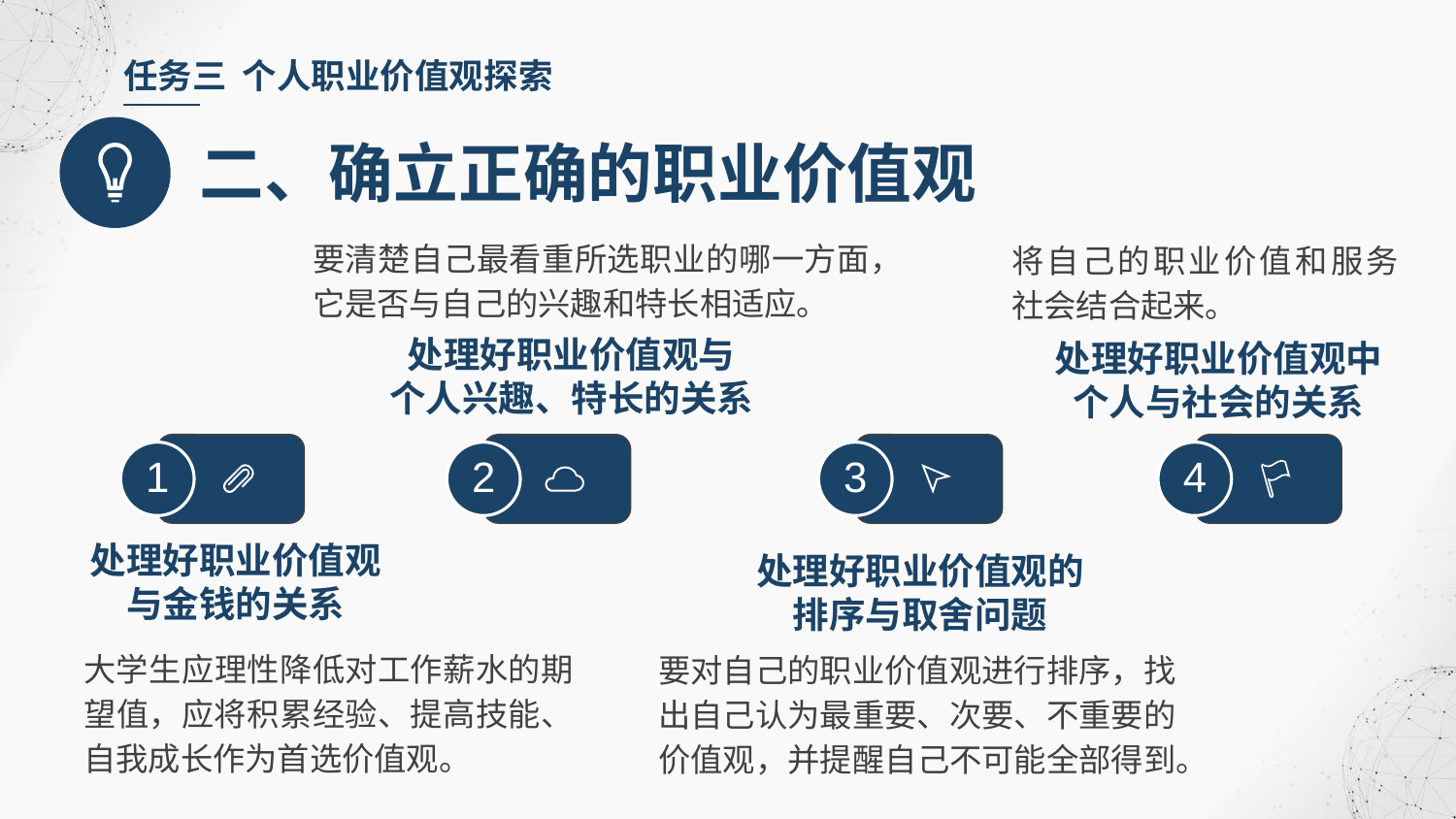

任务三  个人职业价值观探索

二、确立正确的职业价值观
要清楚自己最看重所选职业的哪一方面，它是否与自己的兴趣和特长相适应。
将自己的职业价值和服务社会结合起来。
处理好职业价值观与
个人兴趣、特长的关系
处理好职业价值观中
个人与社会的关系

1

2

3

4

处理好职业价值观
与金钱的关系
处理好职业价值观的
排序与取舍问题
大学生应理性降低对工作薪水的期望值，应将积累经验、提高技能、自我成长作为首选价值观。
要对自己的职业价值观进行排序，找出自己认为最重要、次要、不重要的价值观，并提醒自己不可能全部得到。